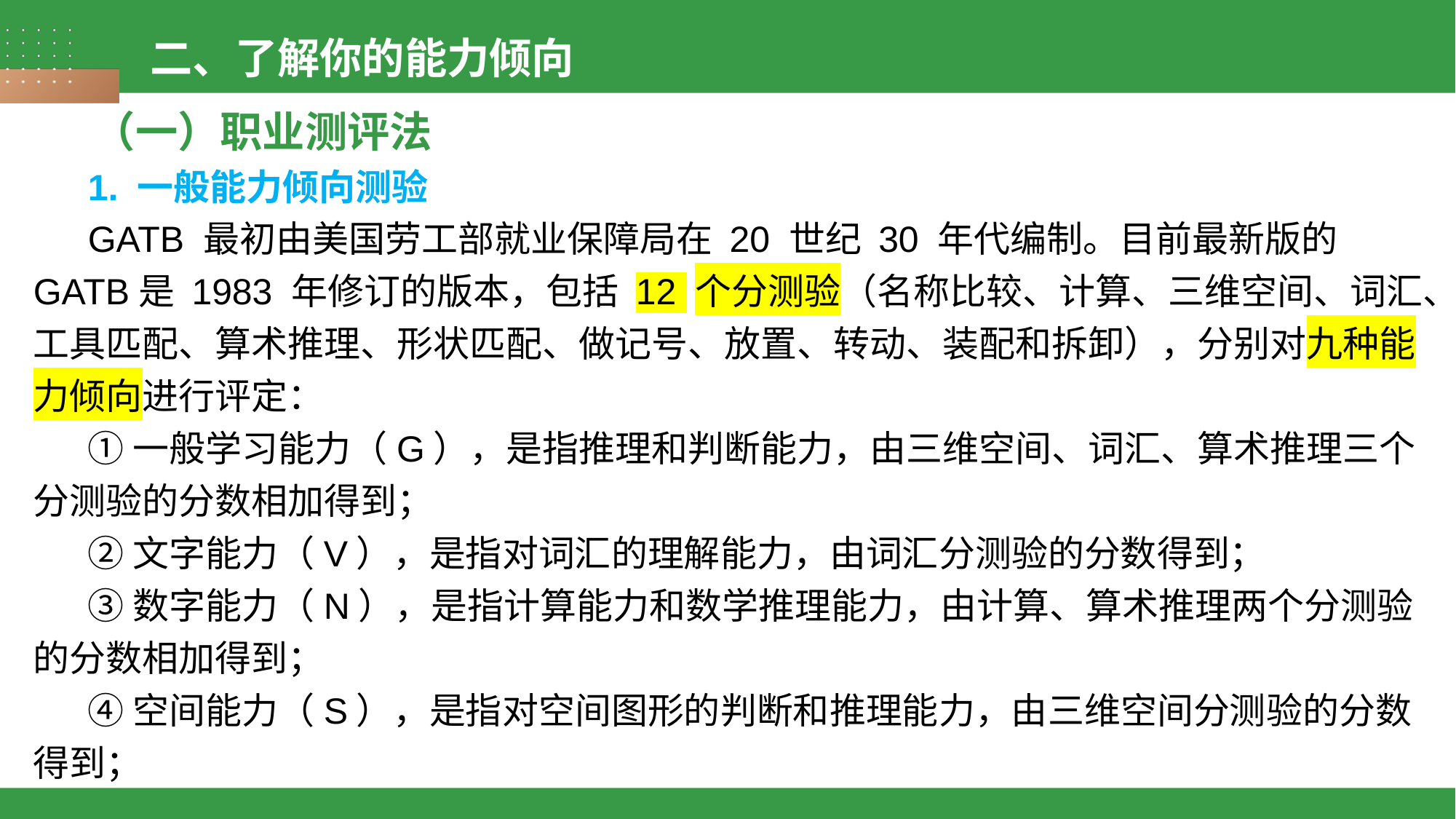

二、了解你的能力倾向
（一）职业测评法
1. 一般能力倾向测验
GATB 最初由美国劳工部就业保障局在 20 世纪 30 年代编制。目前最新版的 GATB是 1983 年修订的版本，包括 12 个分测验（名称比较、计算、三维空间、词汇、工具匹配、算术推理、形状匹配、做记号、放置、转动、装配和拆卸），分别对九种能力倾向进行评定：
①一般学习能力（G），是指推理和判断能力，由三维空间、词汇、算术推理三个分测验的分数相加得到；
②文字能力（V），是指对词汇的理解能力，由词汇分测验的分数得到；
③数字能力（N），是指计算能力和数学推理能力，由计算、算术推理两个分测验的分数相加得到；
④空间能力（S），是指对空间图形的判断和推理能力，由三维空间分测验的分数得到；